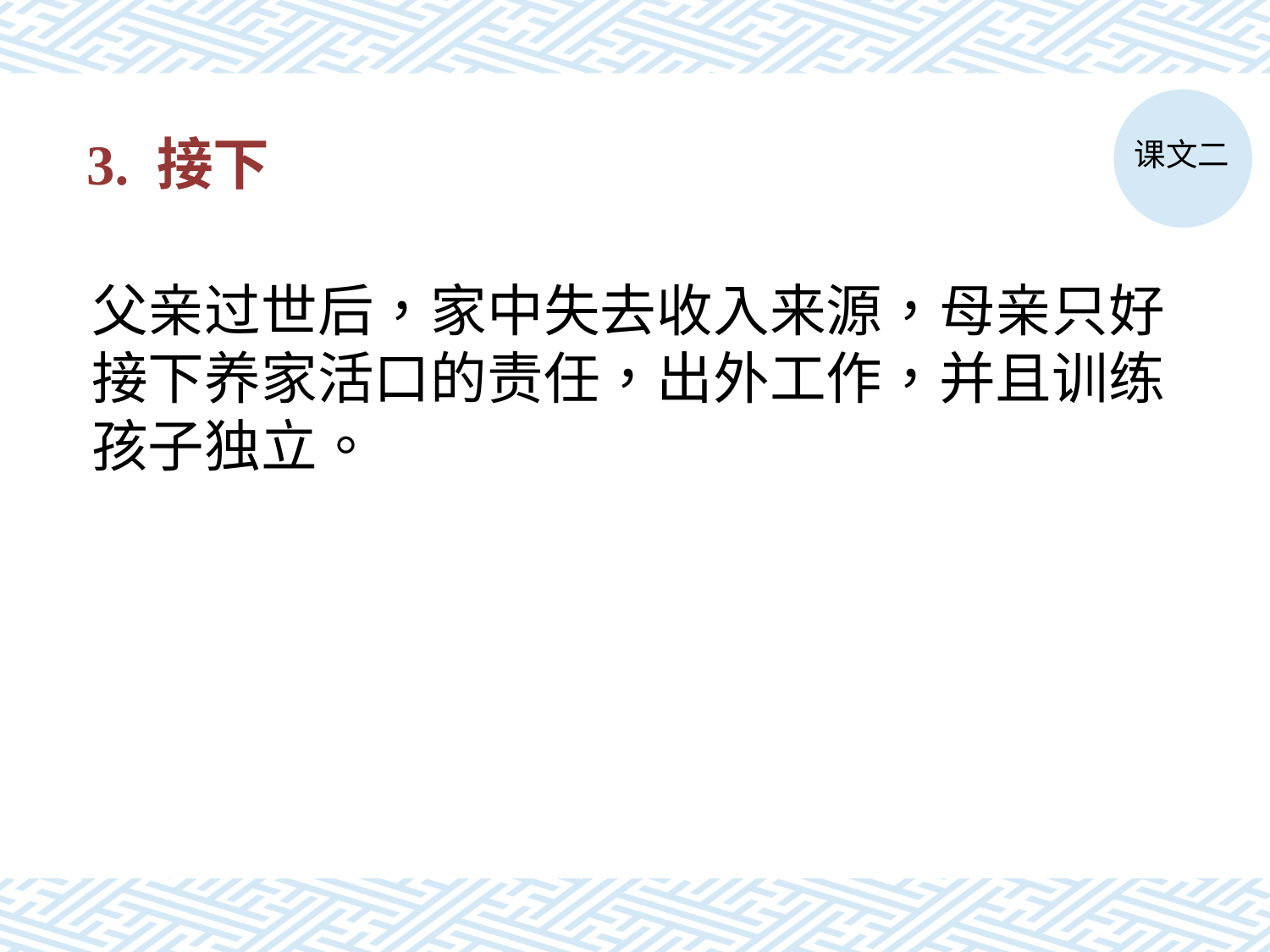

课文二
# 3. 接下
父亲过世后，家中失去收入来源，母亲只好接下养家活口的责任，出外工作，并且训练孩子独立。